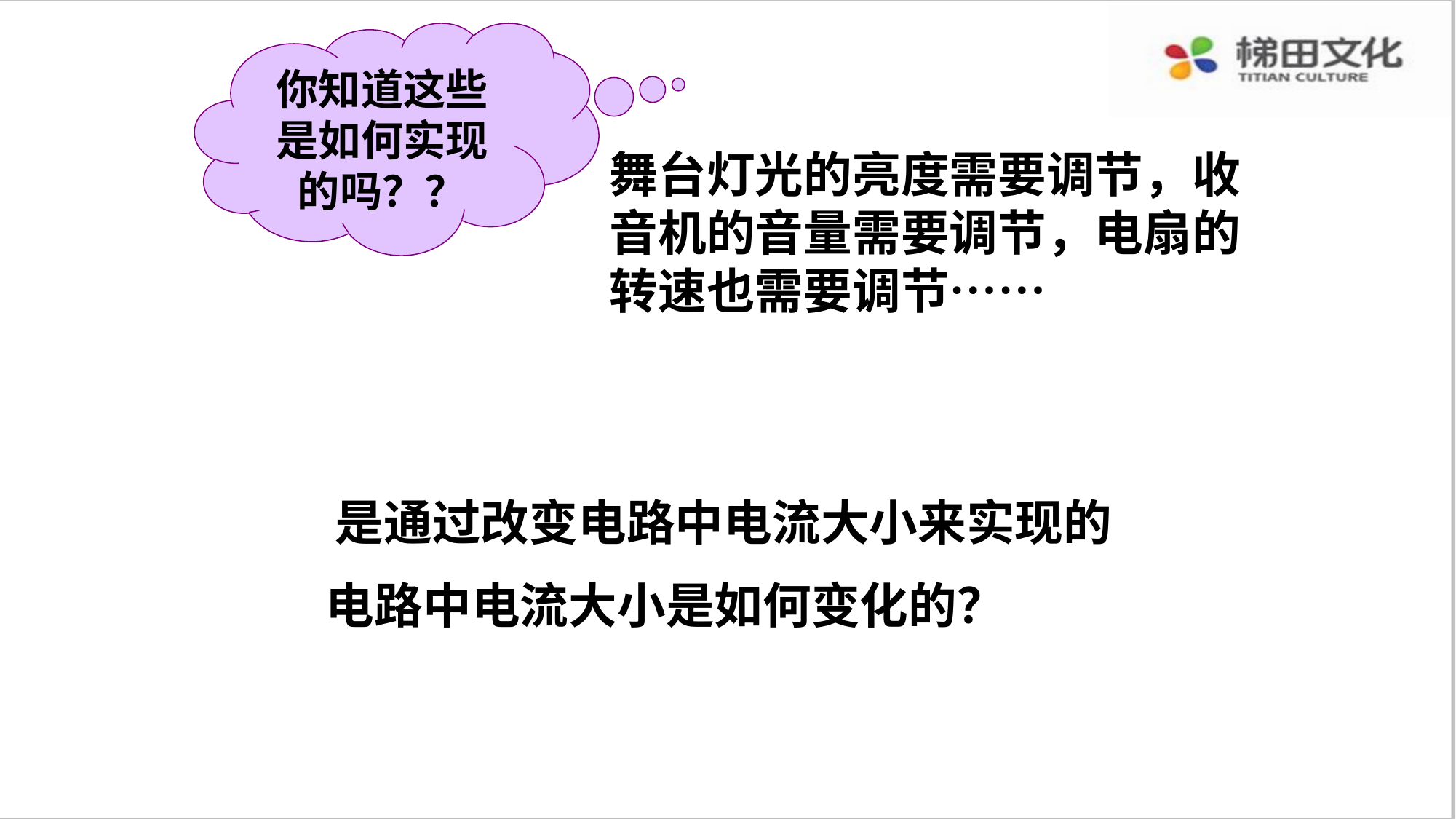

你知道这些是如何实现的吗？？
舞台灯光的亮度需要调节，收音机的音量需要调节，电扇的转速也需要调节……
是通过改变电路中电流大小来实现的
电路中电流大小是如何变化的？